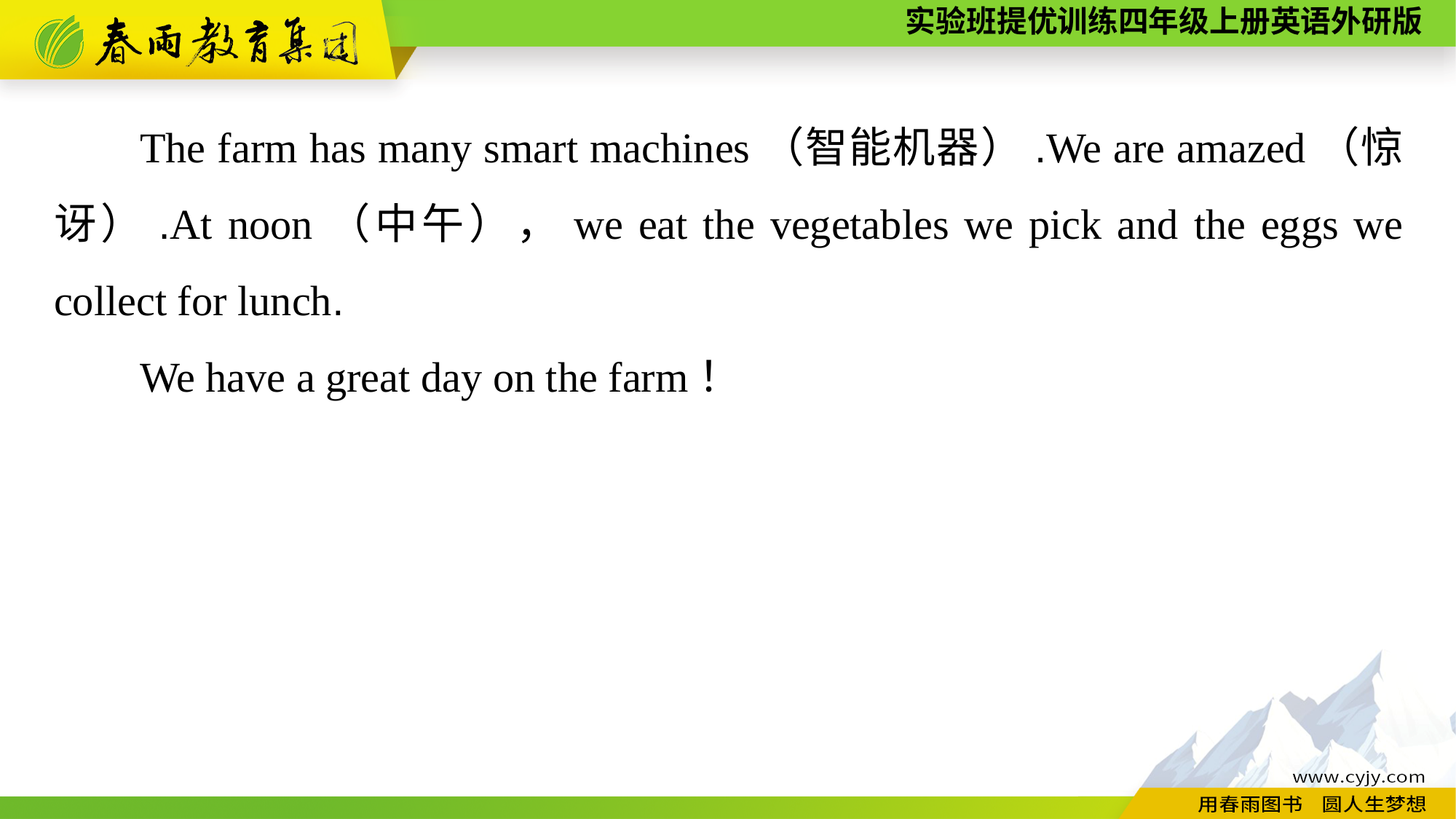

The farm has many smart machines（智能机器）.We are amazed（惊讶）.At noon（中午），we eat the vegetables we pick and the eggs we collect for lunch.
We have a great day on the farm！